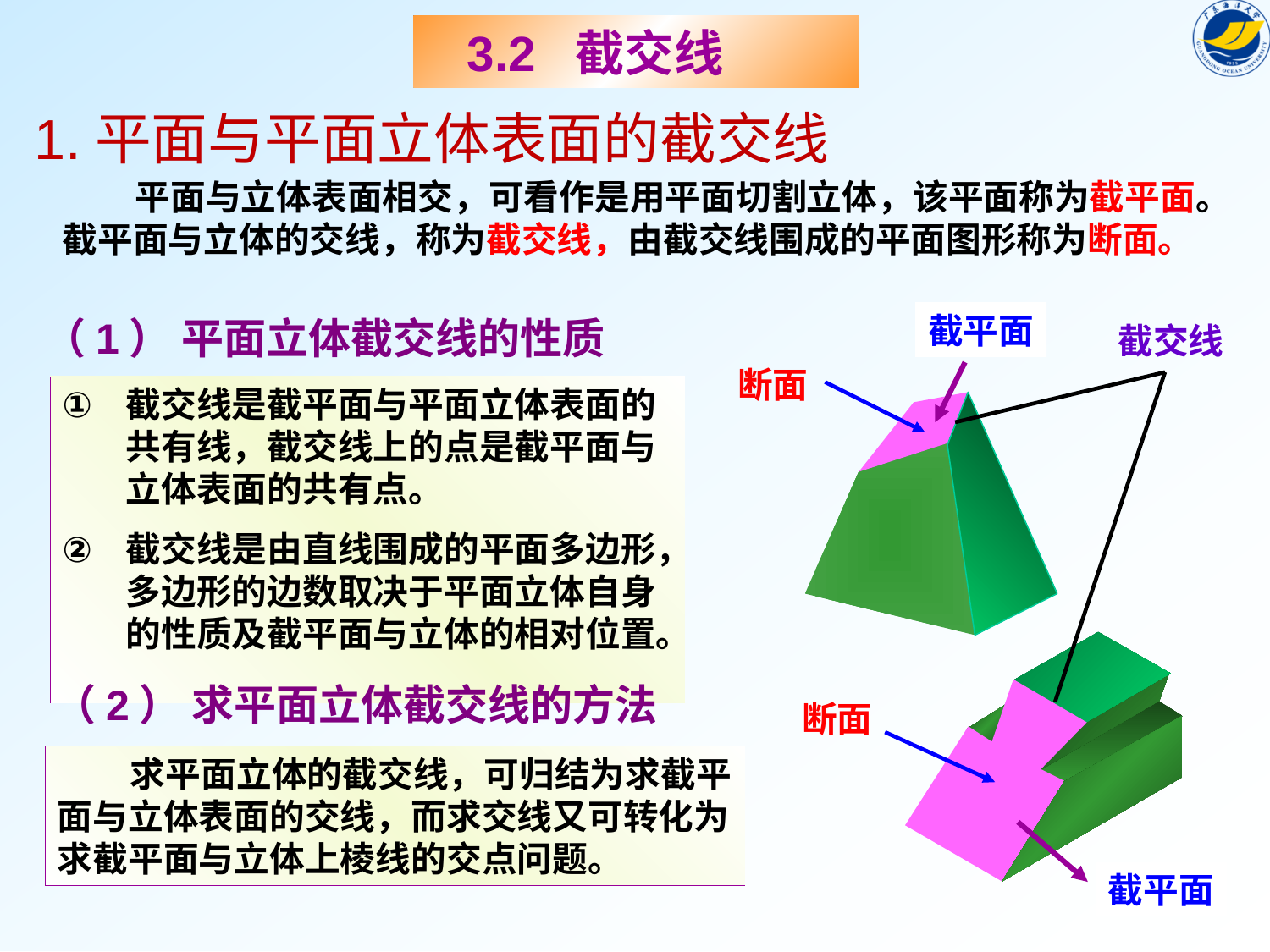

3.2  截交线
1.平面与平面立体表面的截交线
        平面与立体表面相交，可看作是用平面切割立体，该平面称为截平面。截平面与立体的交线，称为截交线，由截交线围成的平面图形称为断面。
截平面

截平面
（1） 平面立体截交线的性质
截交线

断面

断面

截交线是截平面与平面立体表面的共有线，截交线上的点是截平面与立体表面的共有点。
截交线是由直线围成的平面多边形，多边形的边数取决于平面立体自身的性质及截平面与立体的相对位置。

（2） 求平面立体截交线的方法
        求平面立体的截交线，可归结为求截平面与立体表面的交线，而求交线又可转化为求截平面与立体上棱线的交点问题。